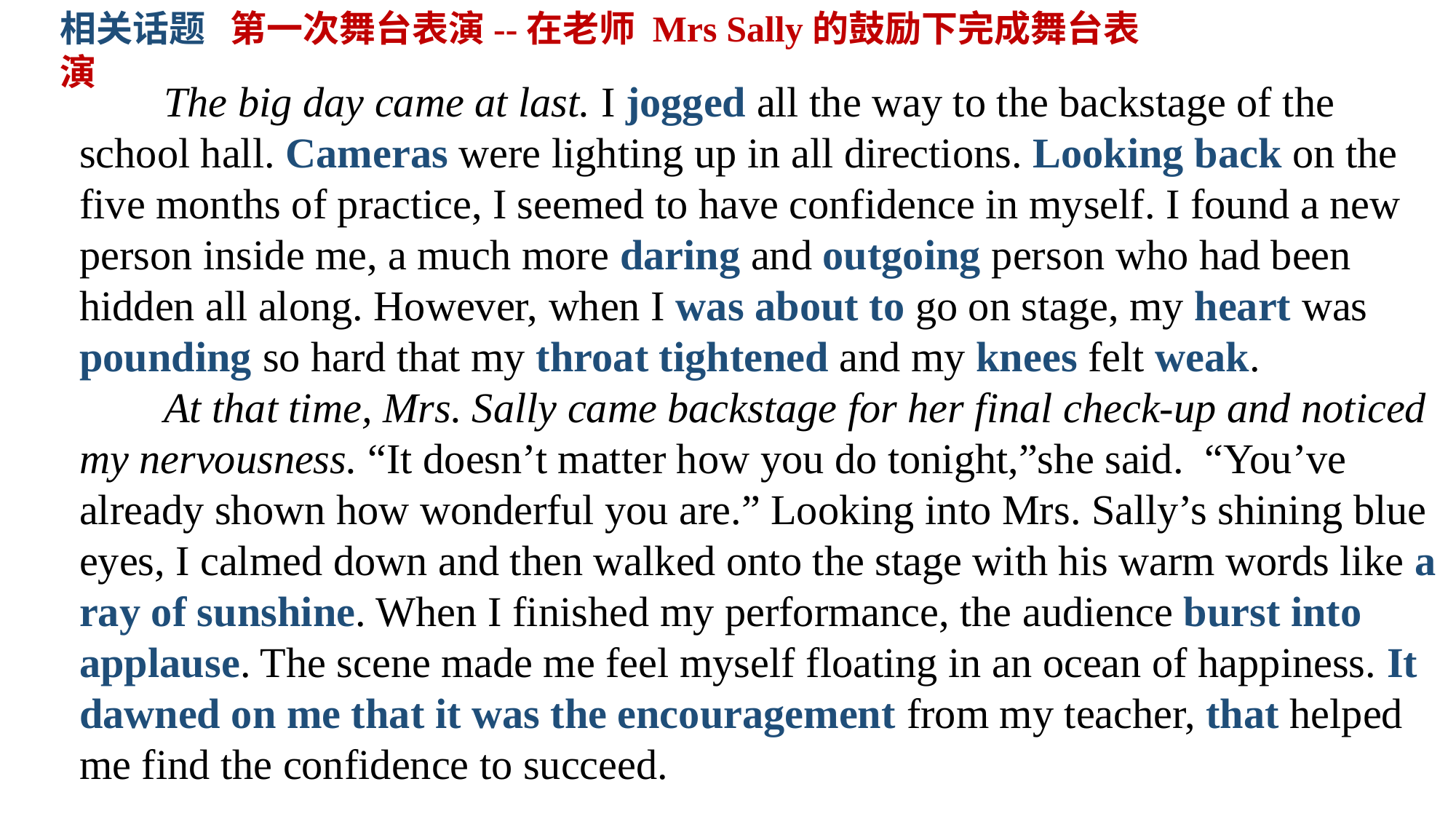

相关话题   第一次舞台表演--在老师 Mrs Sally的鼓励下完成舞台表演

        The big day came at last. I jogged all the way to the backstage of the school hall. Cameras were lighting up in all directions. Looking back on the five months of practice, I seemed to have confidence in myself. I found a new person inside me, a much more daring and outgoing person who had been hidden all along. However, when I was about to go on stage, my heart was pounding so hard that my throat tightened and my knees felt weak.
        At that time, Mrs. Sally came backstage for her final check-up and noticed my nervousness. “It doesn’t matter how you do tonight,”she said.  “You’ve already shown how wonderful you are.” Looking into Mrs. Sally’s shining blue eyes, I calmed down and then walked onto the stage with his warm words like a ray of sunshine. When I finished my performance, the audience burst into applause. The scene made me feel myself floating in an ocean of happiness. It dawned on me that it was the encouragement from my teacher, that helped me find the confidence to succeed.